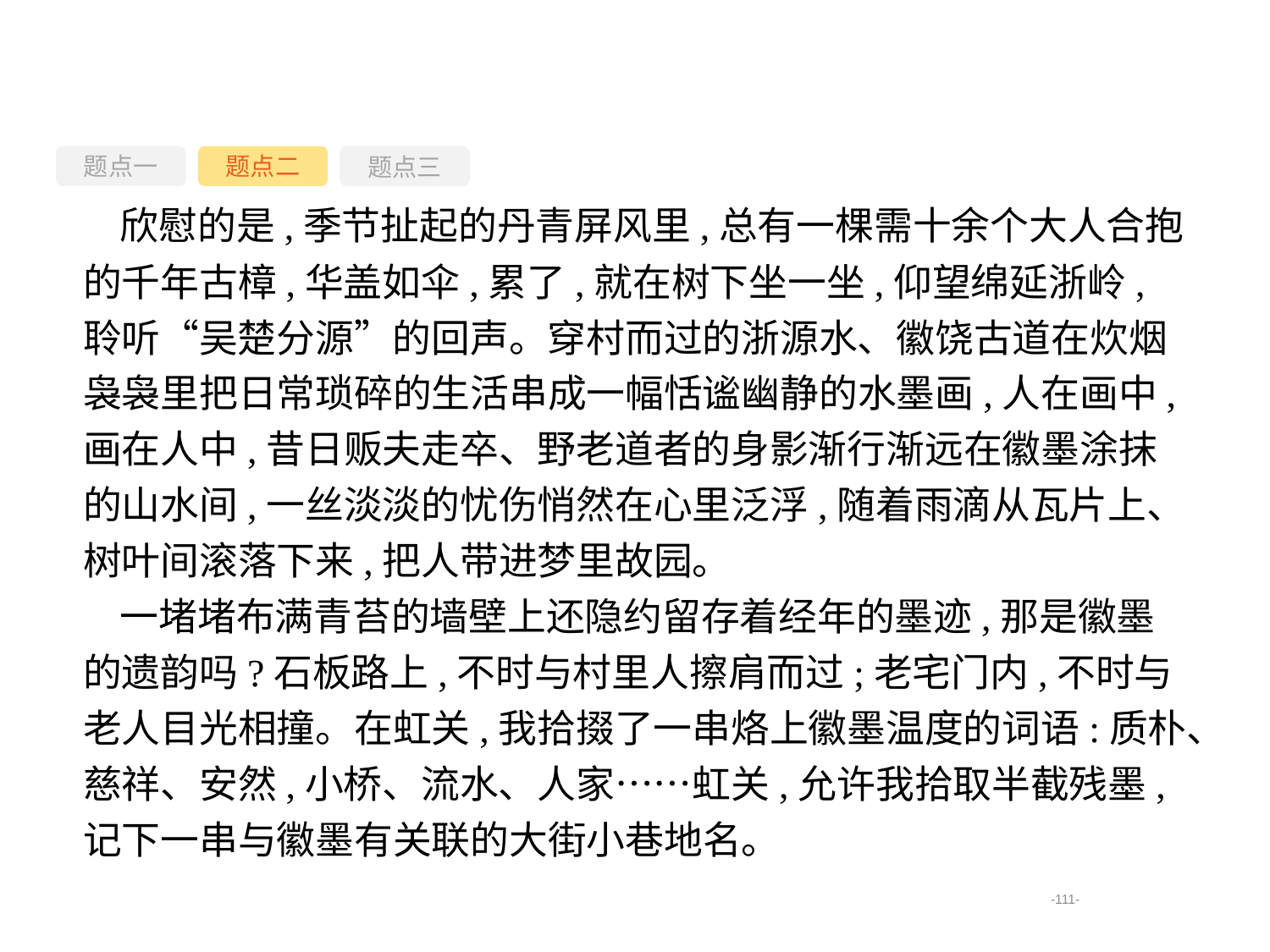

题点一
题点三
题点二
欣慰的是,季节扯起的丹青屏风里,总有一棵需十余个大人合抱的千年古樟,华盖如伞,累了,就在树下坐一坐,仰望绵延浙岭,聆听“吴楚分源”的回声。穿村而过的浙源水、徽饶古道在炊烟袅袅里把日常琐碎的生活串成一幅恬谧幽静的水墨画,人在画中,画在人中,昔日贩夫走卒、野老道者的身影渐行渐远在徽墨涂抹的山水间,一丝淡淡的忧伤悄然在心里泛浮,随着雨滴从瓦片上、树叶间滚落下来,把人带进梦里故园。
一堵堵布满青苔的墙壁上还隐约留存着经年的墨迹,那是徽墨的遗韵吗?石板路上,不时与村里人擦肩而过;老宅门内,不时与老人目光相撞。在虹关,我拾掇了一串烙上徽墨温度的词语:质朴、慈祥、安然,小桥、流水、人家……虹关,允许我拾取半截残墨,记下一串与徽墨有关联的大街小巷地名。
-111-